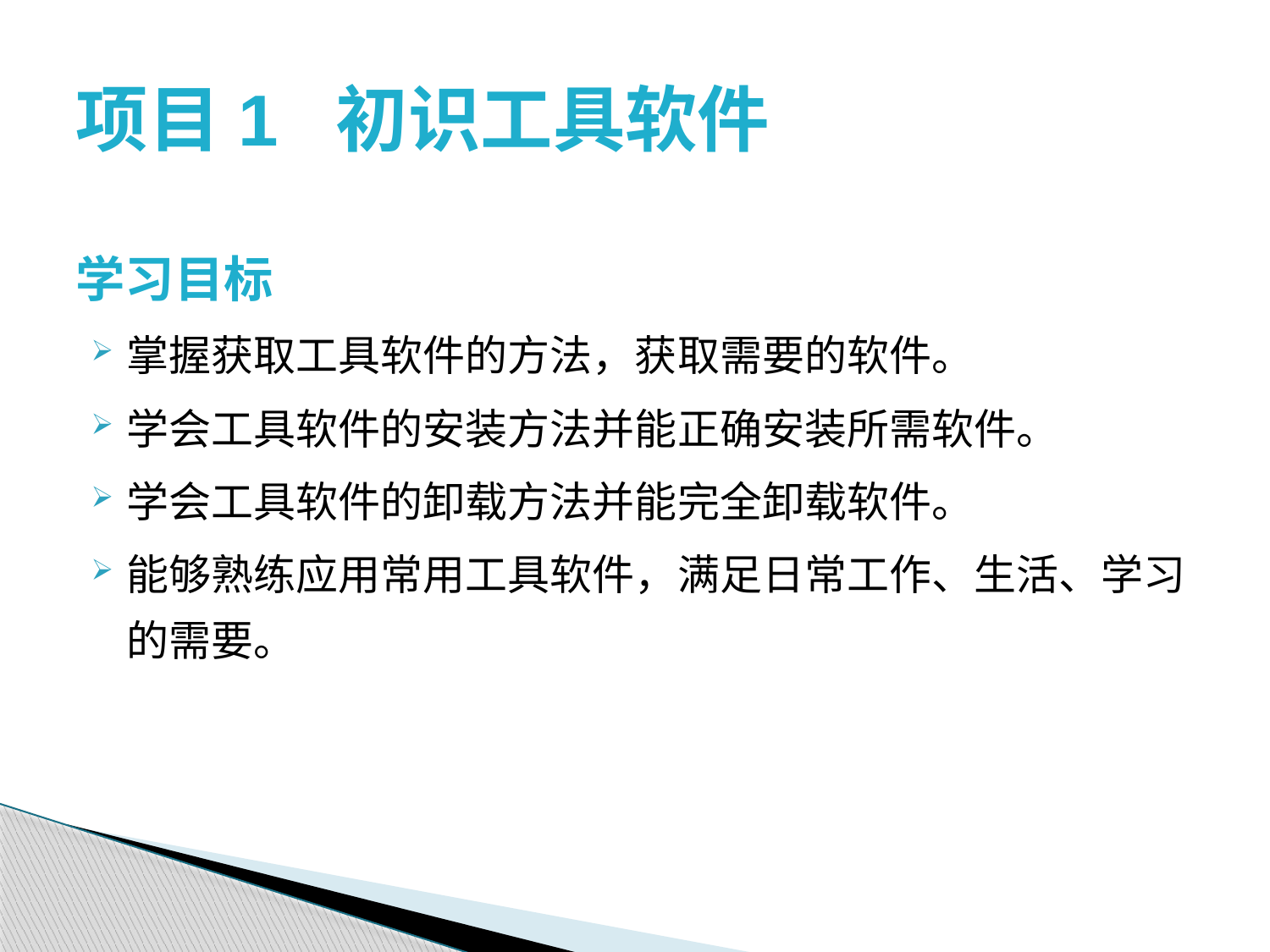

# 项目1  初识工具软件
学习目标
掌握获取工具软件的方法，获取需要的软件。
学会工具软件的安装方法并能正确安装所需软件。
学会工具软件的卸载方法并能完全卸载软件。
能够熟练应用常用工具软件，满足日常工作、生活、学习的需要。